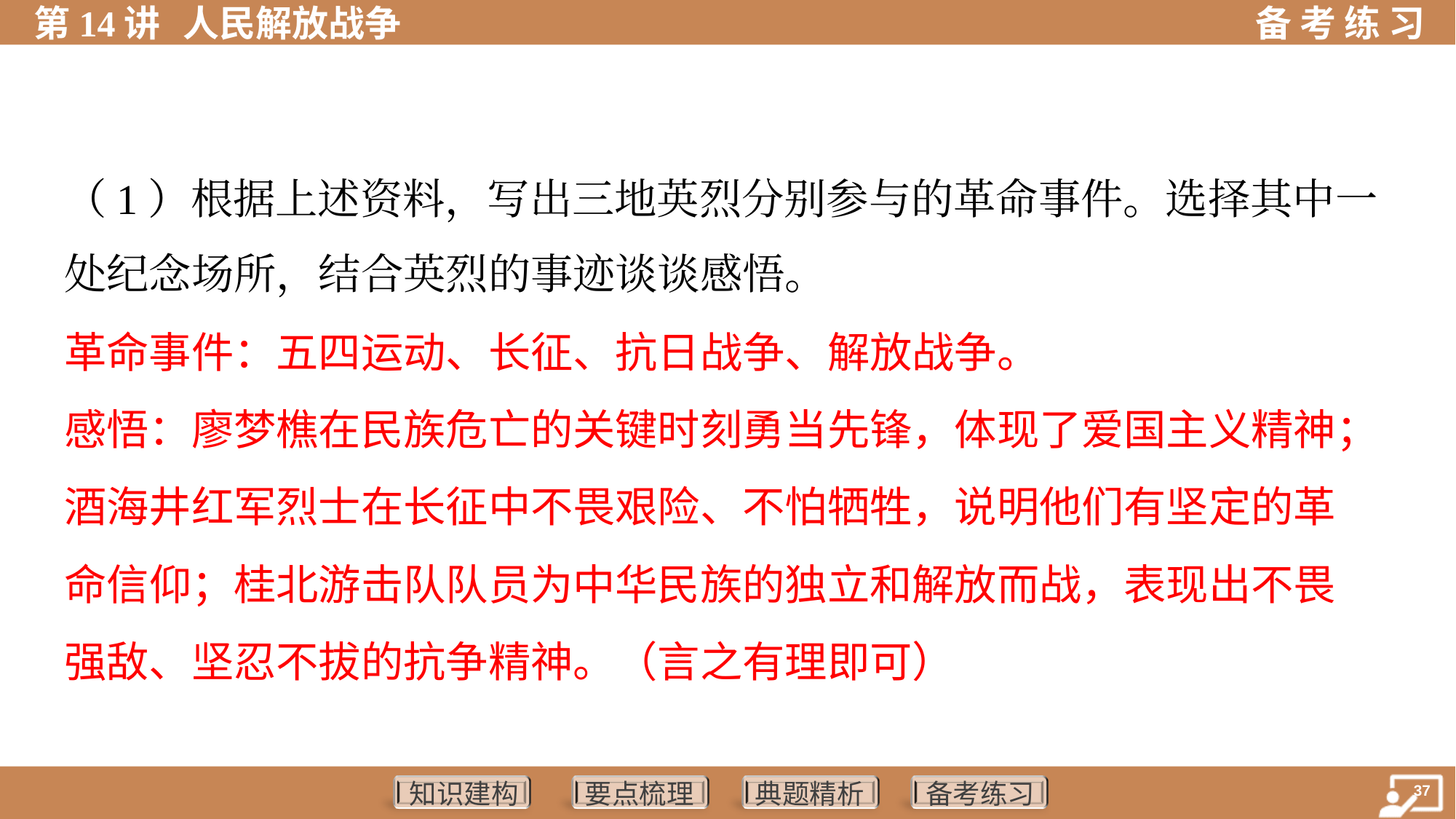

（1）根据上述资料，写出三地英烈分别参与的革命事件。选择其中一
处纪念场所，结合英烈的事迹谈谈感悟。
革命事件：五四运动、长征、抗日战争、解放战争。
感悟：廖梦樵在民族危亡的关键时刻勇当先锋，体现了爱国主义精神；
酒海井红军烈士在长征中不畏艰险、不怕牺牲，说明他们有坚定的革
命信仰；桂北游击队队员为中华民族的独立和解放而战，表现出不畏
强敌、坚忍不拔的抗争精神。（言之有理即可）